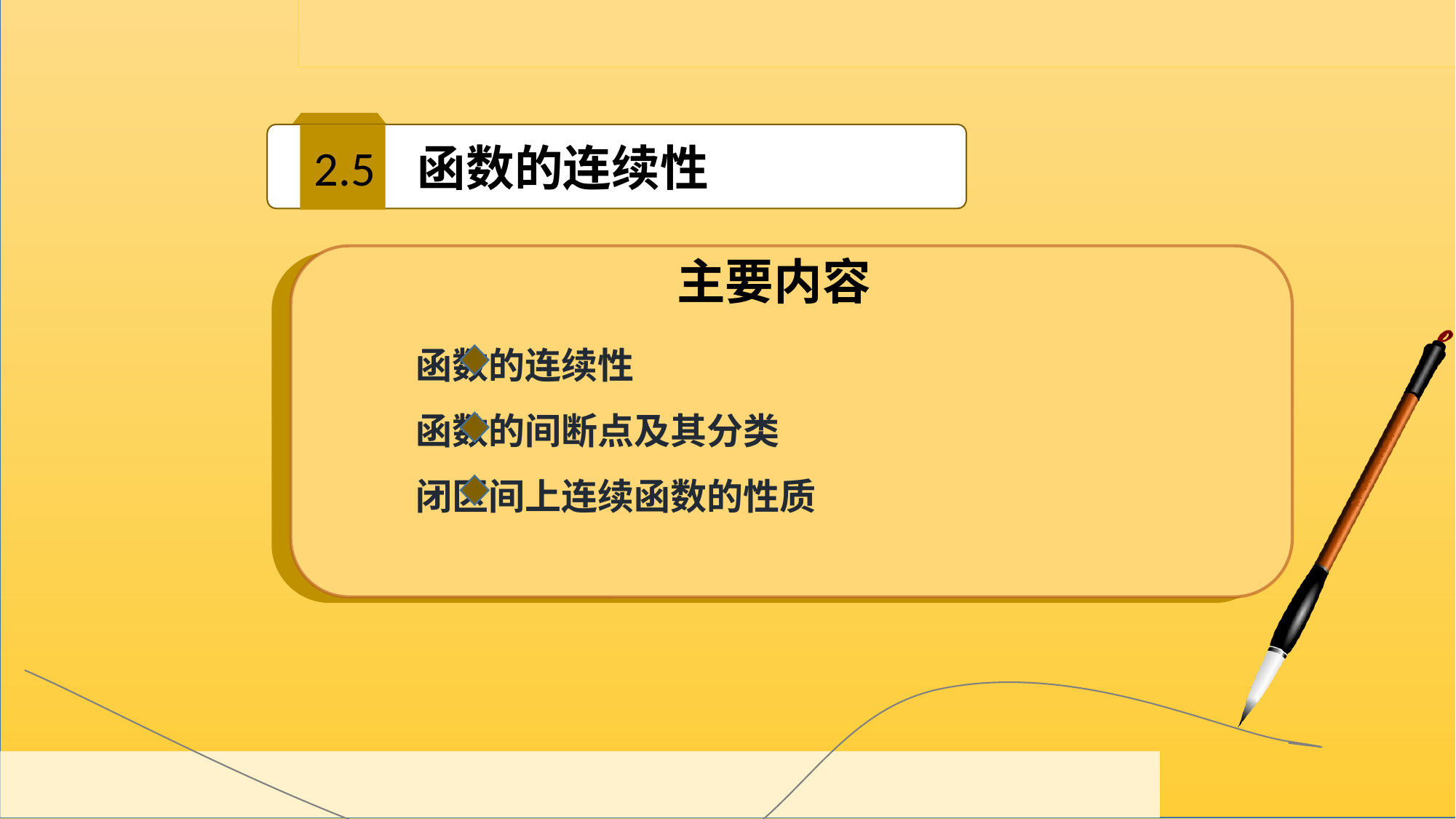

2.5
函数的连续性
主要内容
         函数的连续性
         函数的间断点及其分类
         闭区间上连续函数的性质